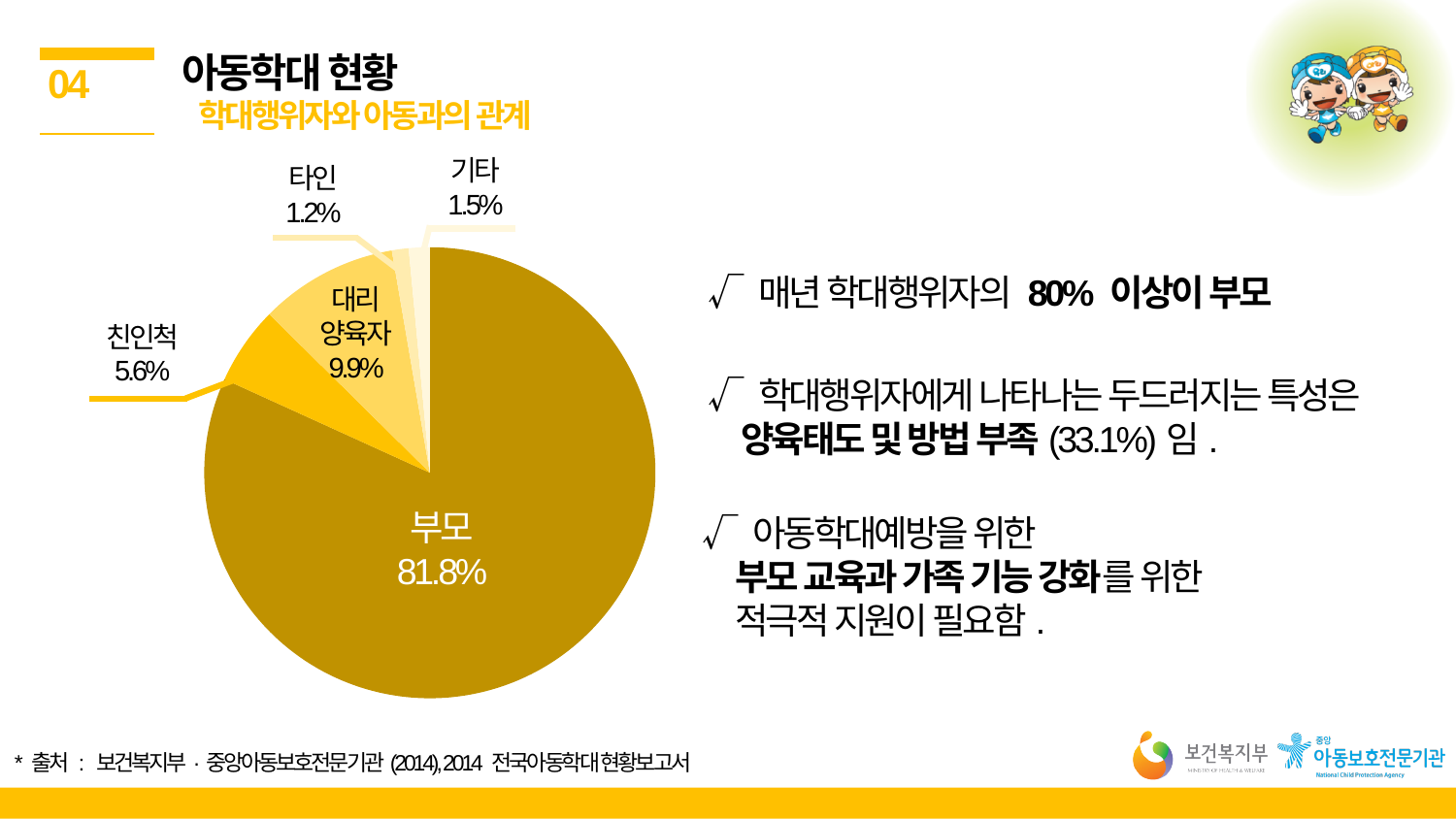

아동학대 현황
 학대행위자와 아동과의 관계
04
기타
1.5%
타인
1.2%

### Chart

| Category | 판매 |
|---|---|
| 부모 | 81.8 |
| 친인척 | 5.6 |
| 대리양육자 | 9.9 |
| 타인 | 1.2 |
| 기타 | 1.5 |
대리
양육자
9.9%
친인척
5.6%
부모
81.8%
√ 매년 학대행위자의 80% 이상이 부모
√ 학대행위자에게 나타나는 두드러지는 특성은
   양육태도 및 방법 부족(33.1%)임.
√ 아동학대예방을 위한
   부모 교육과 가족 기능 강화를 위한
   적극적 지원이 필요함.
* 출처 :  보건복지부·중앙아동보호전문기관(2014), 2014 전국아동학대 현황보고서